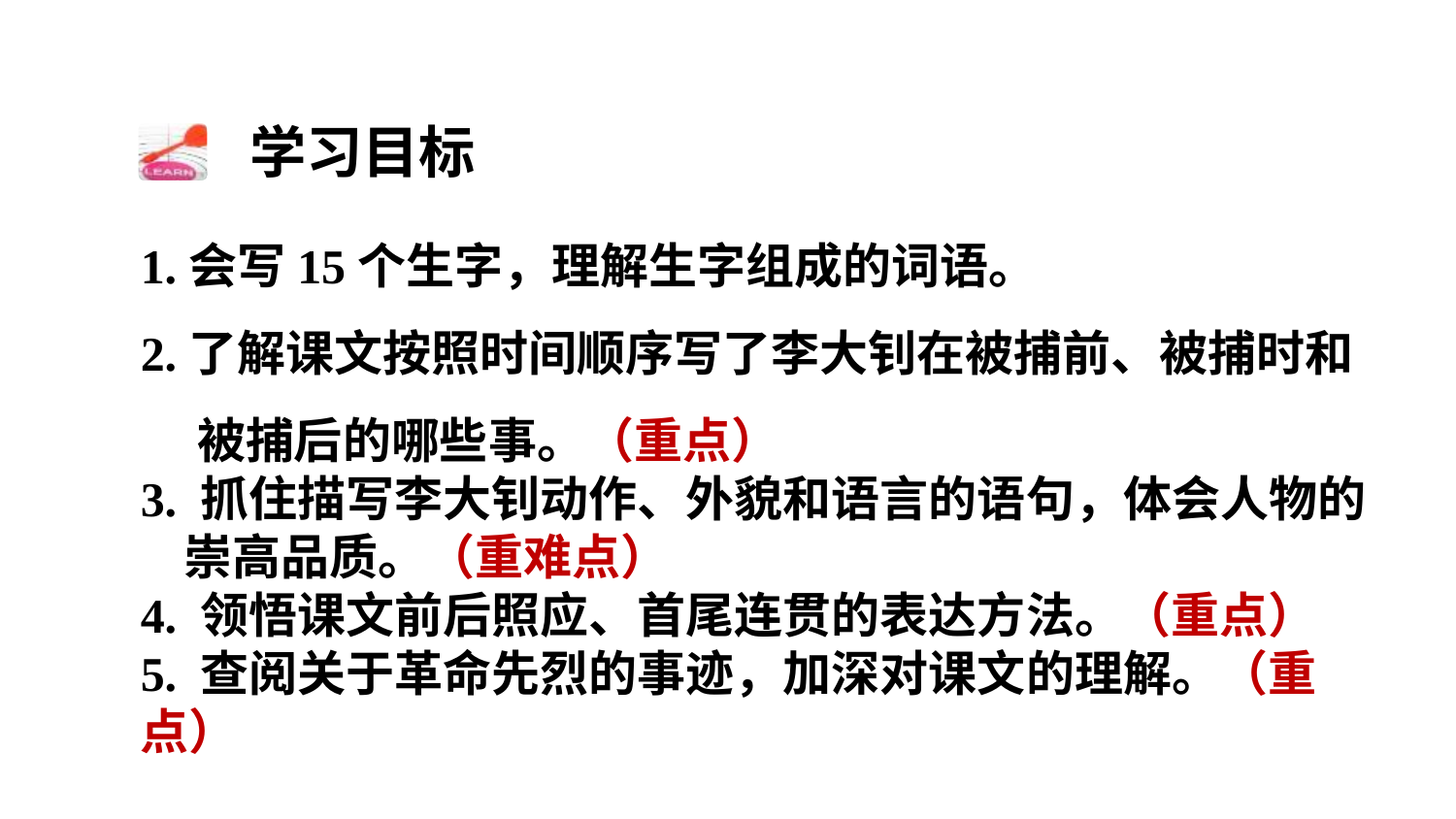

学习目标

1.会写15个生字，理解生字组成的词语。
2.了解课文按照时间顺序写了李大钊在被捕前、被捕时和被捕后的哪些事。（重点）
3. 抓住描写李大钊动作、外貌和语言的语句，体会人物的崇高品质。（重难点）
4. 领悟课文前后照应、首尾连贯的表达方法。（重点）
5. 查阅关于革命先烈的事迹，加深对课文的理解。（重点）